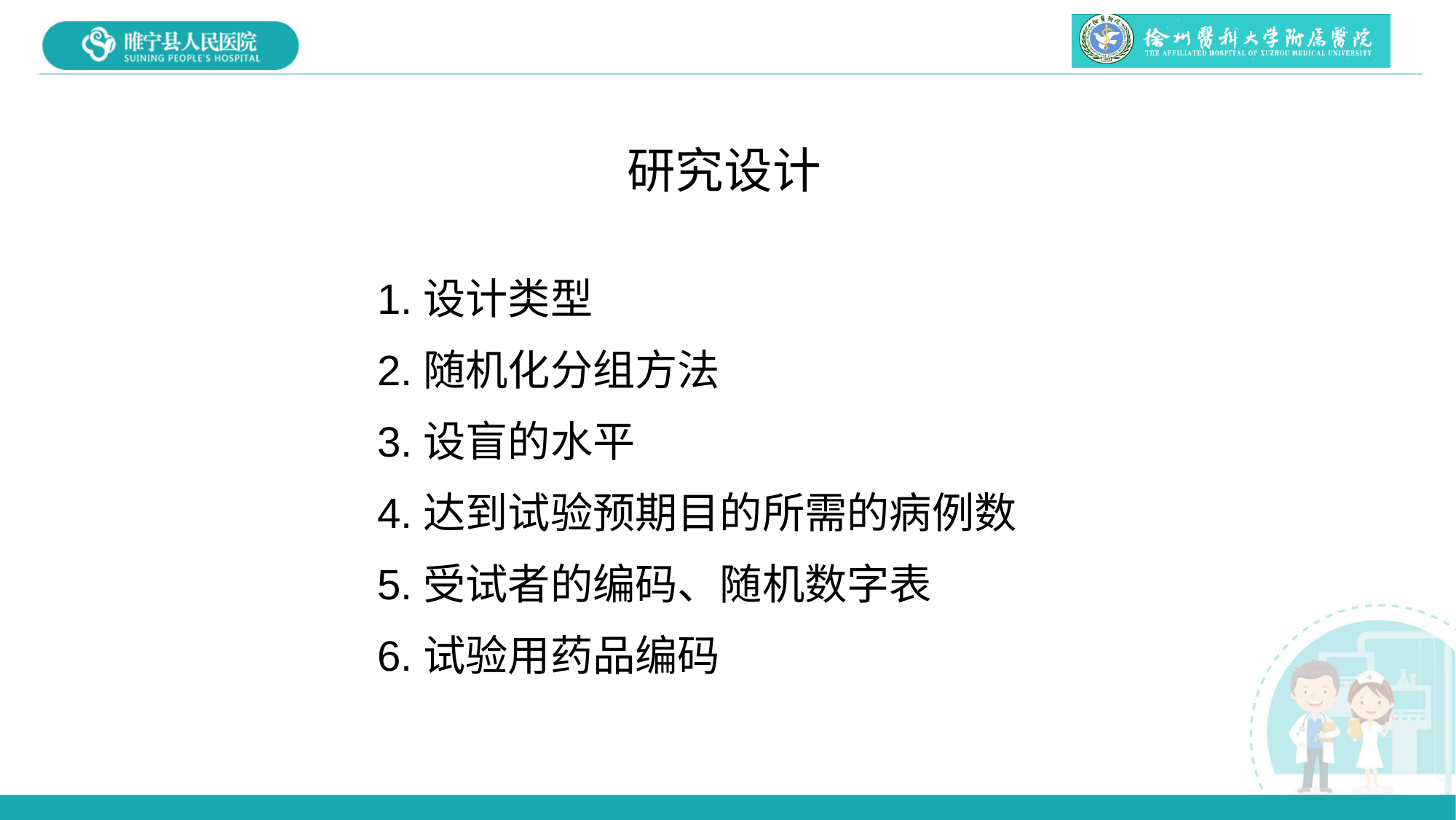

研究设计
1.设计类型
2.随机化分组方法
3.设盲的水平
4.达到试验预期目的所需的病例数
5.受试者的编码、随机数字表
6.试验用药品编码